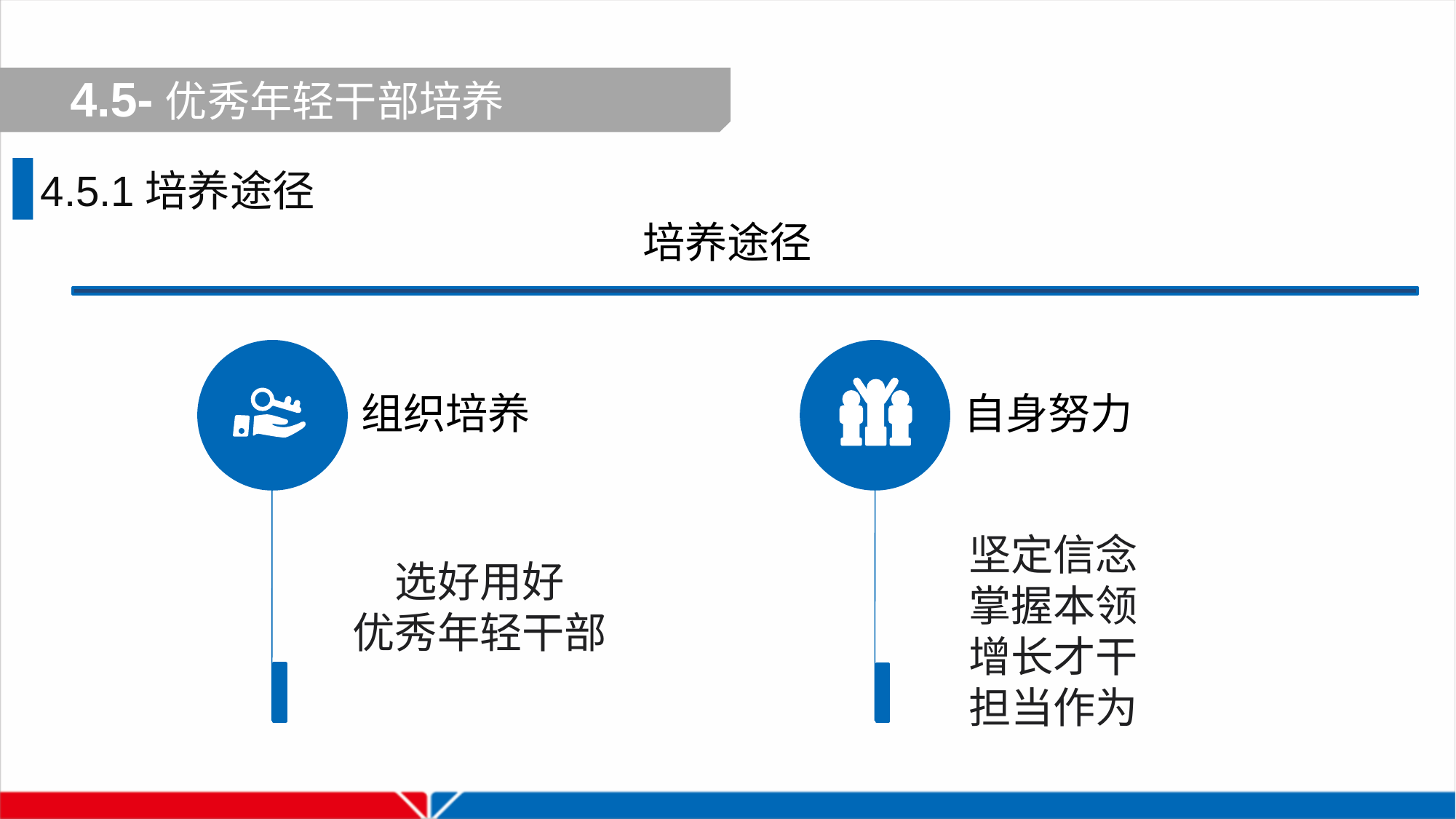

4.5-优秀年轻干部培养

4.5.1培养途径
培养途径

组织培养
自身努力

坚定信念
掌握本领
增长才干
担当作为
选好用好
优秀年轻干部